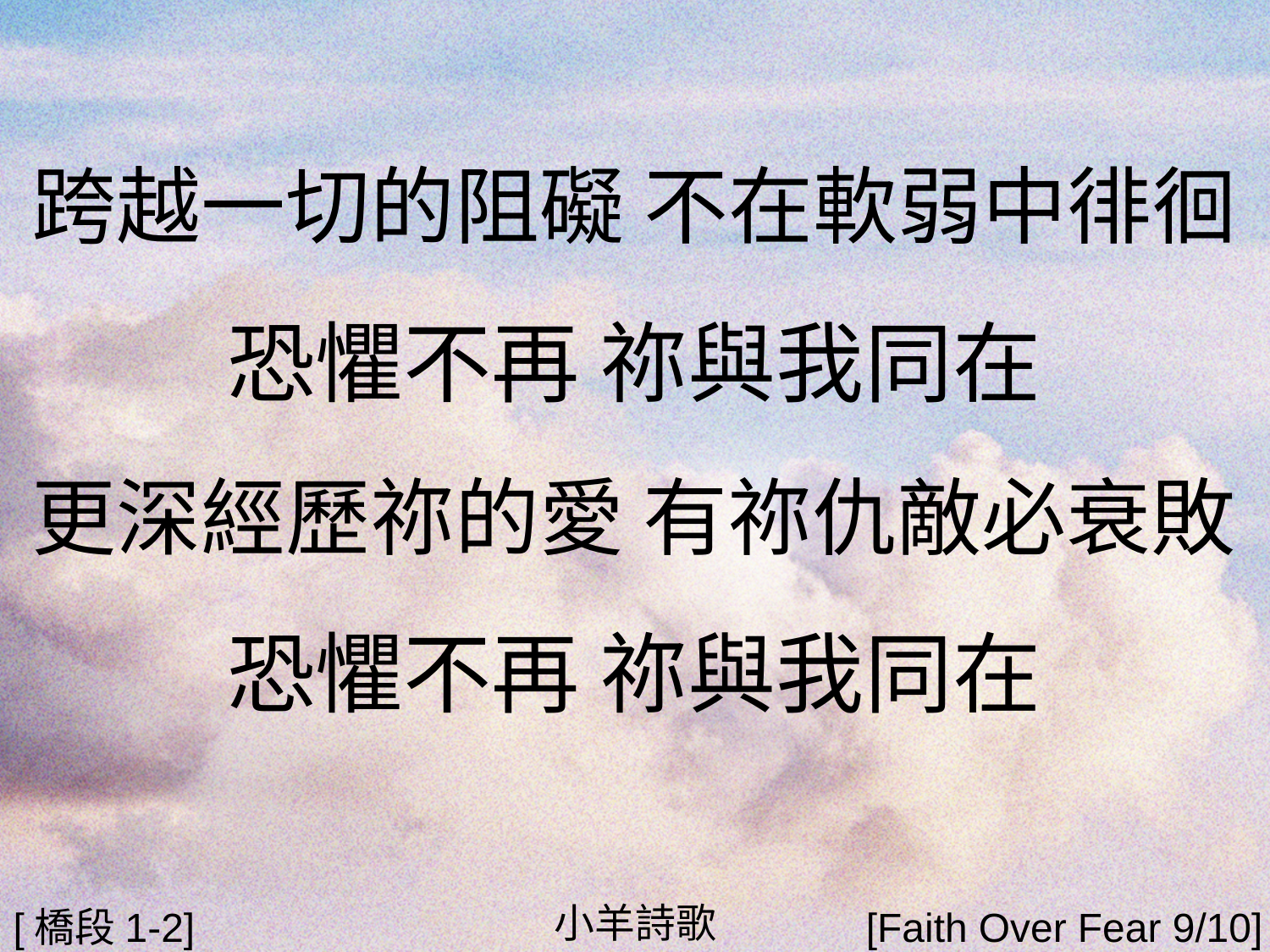

跨越一切的阻礙 不在軟弱中徘徊
恐懼不再 祢與我同在
更深經歷祢的愛 有祢仇敵必衰敗
恐懼不再 祢與我同在
#

小羊詩歌
[橋段1-2]
[Faith Over Fear 9/10]